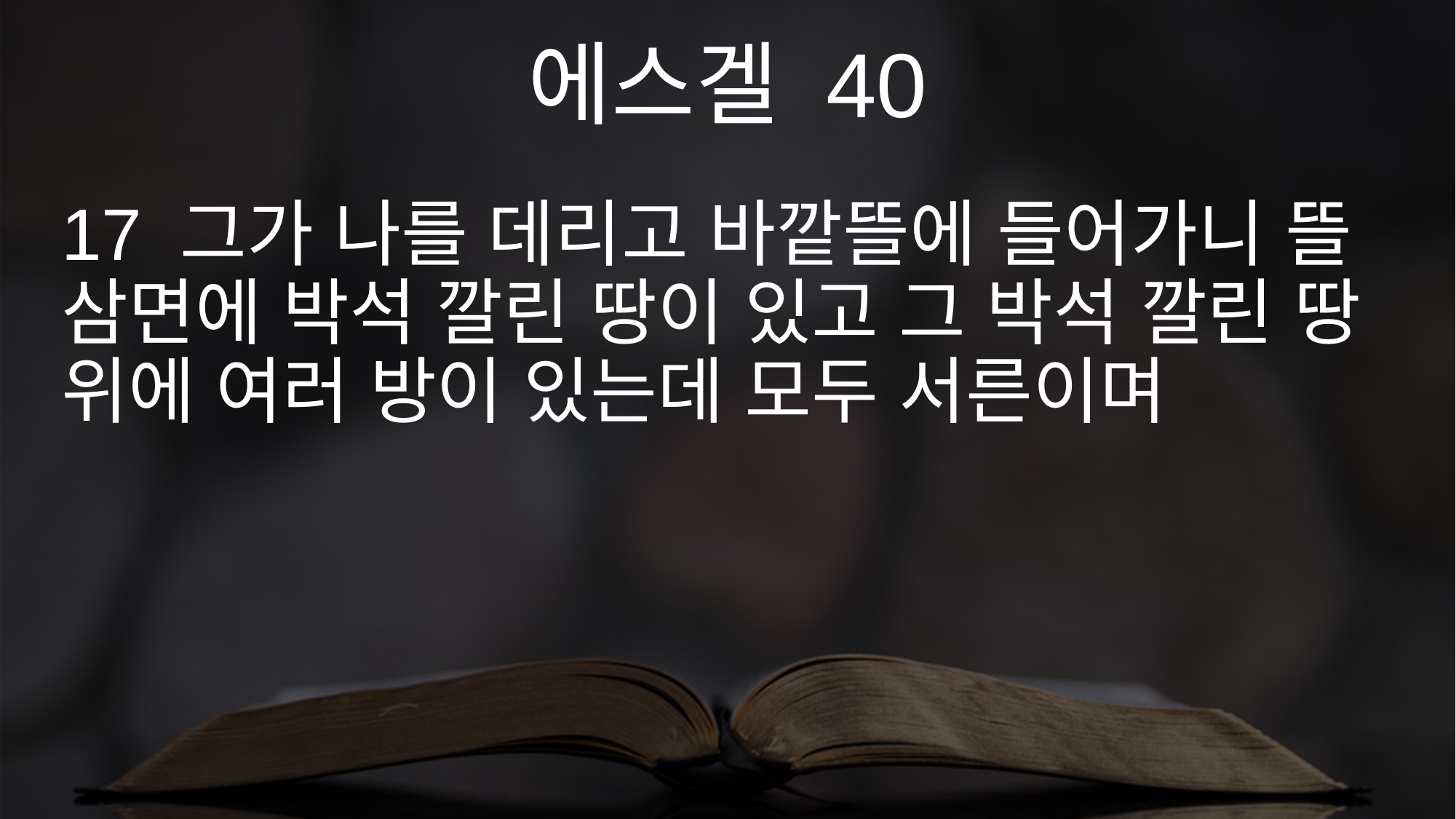

에스겔 40
17 그가 나를 데리고 바깥뜰에 들어가니 뜰 삼면에 박석 깔린 땅이 있고 그 박석 깔린 땅 위에 여러 방이 있는데 모두 서른이며